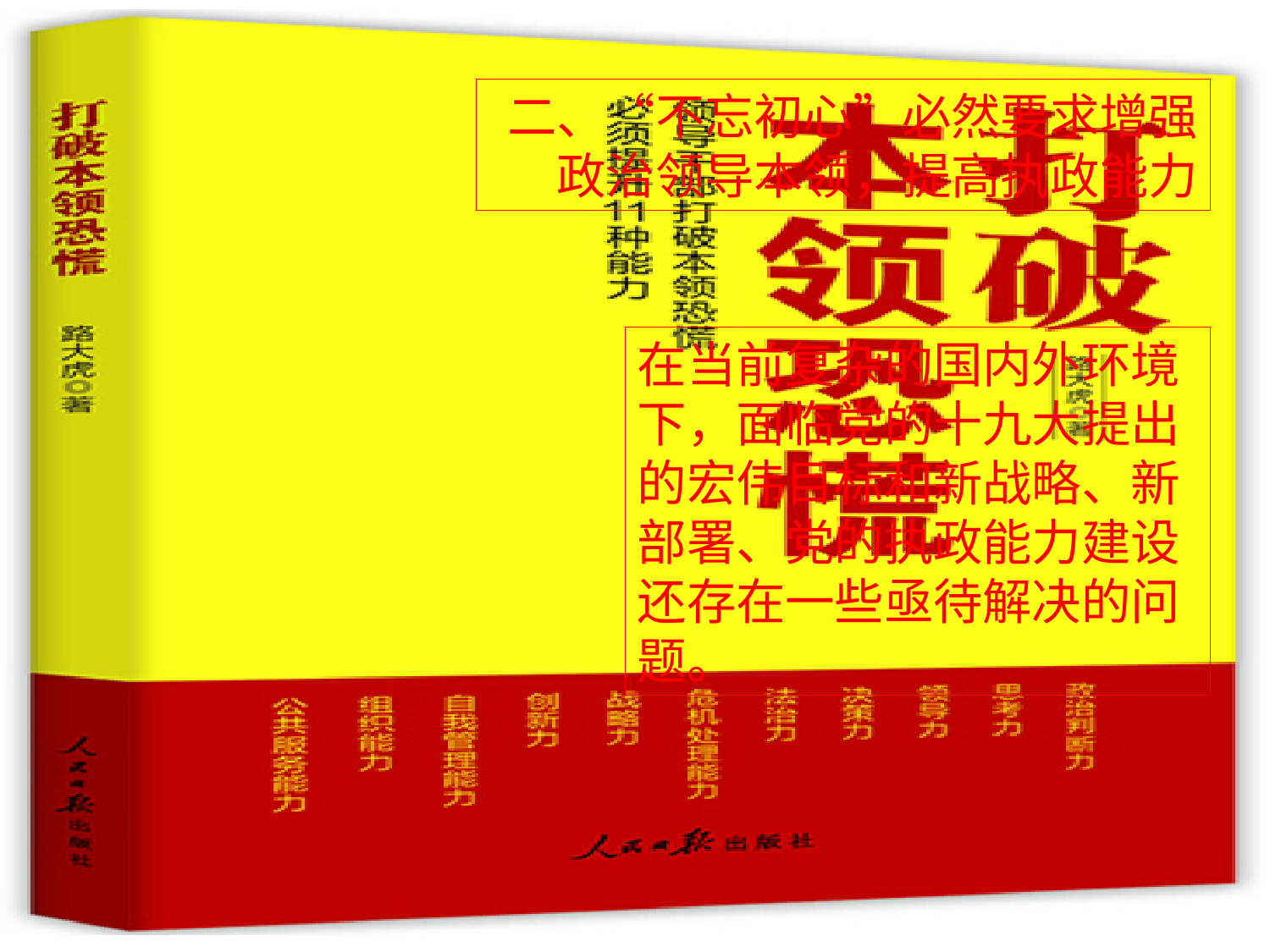

二、“不忘初心”必然要求增强政治领导本领，提高执政能力
在当前复杂的国内外环境下，面临党的十九大提出的宏伟目标和新战略、新部署、党的执政能力建设还存在一些亟待解决的问题。